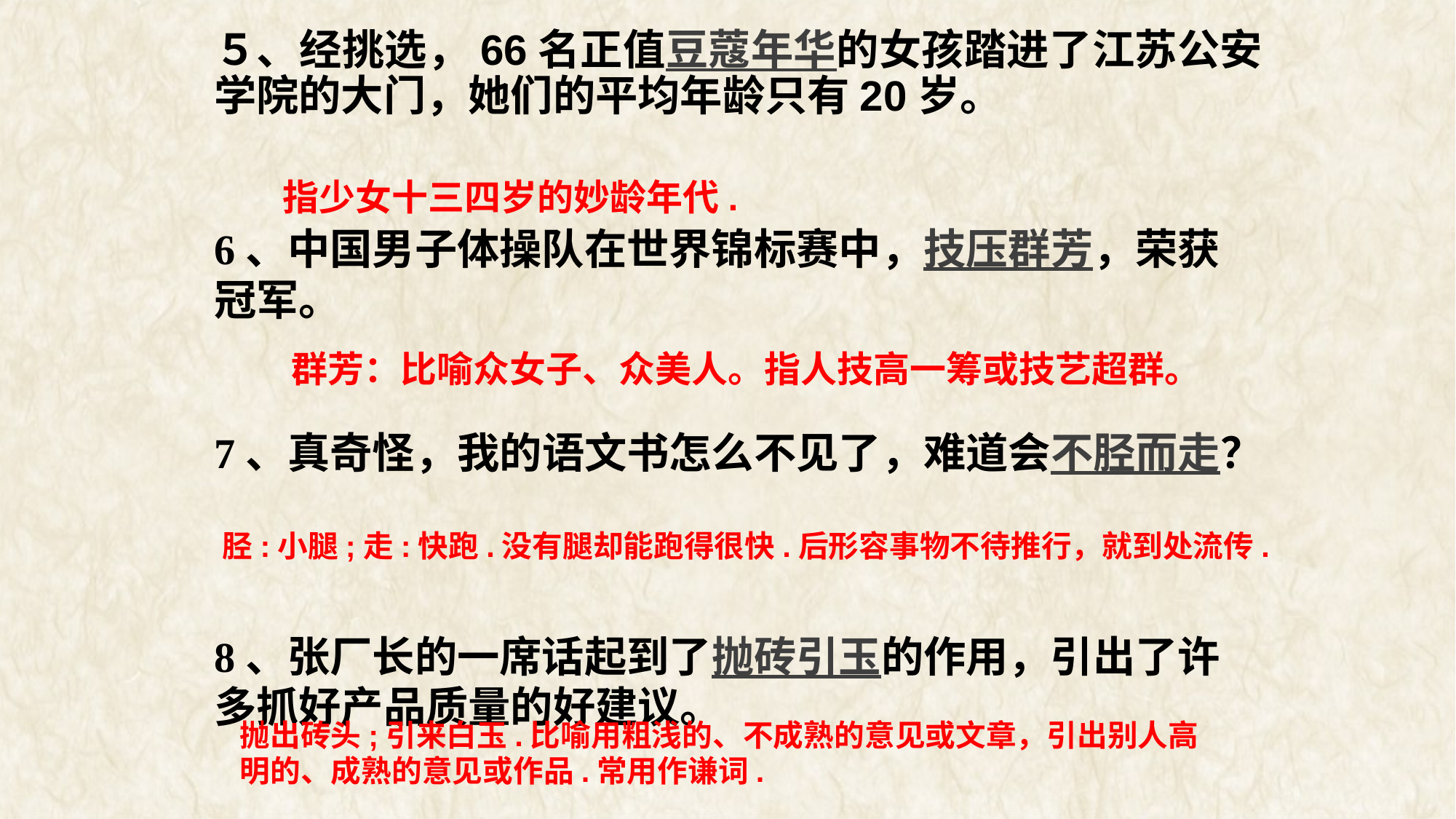

５、经挑选，66名正值豆蔻年华的女孩踏进了江苏公安学院的大门，她们的平均年龄只有20岁。

6、中国男子体操队在世界锦标赛中，技压群芳，荣获冠军。

7、真奇怪，我的语文书怎么不见了，难道会不胫而走？

8、张厂长的一席话起到了抛砖引玉的作用，引出了许多抓好产品质量的好建议。

指少女十三四岁的妙龄年代.
群芳：比喻众女子、众美人。指人技高一筹或技艺超群。
胫:小腿;走:快跑.没有腿却能跑得很快.后形容事物不待推行，就到处流传.
抛出砖头;引来白玉.比喻用粗浅的、不成熟的意见或文章，引出别人高明的、成熟的意见或作品.常用作谦词.